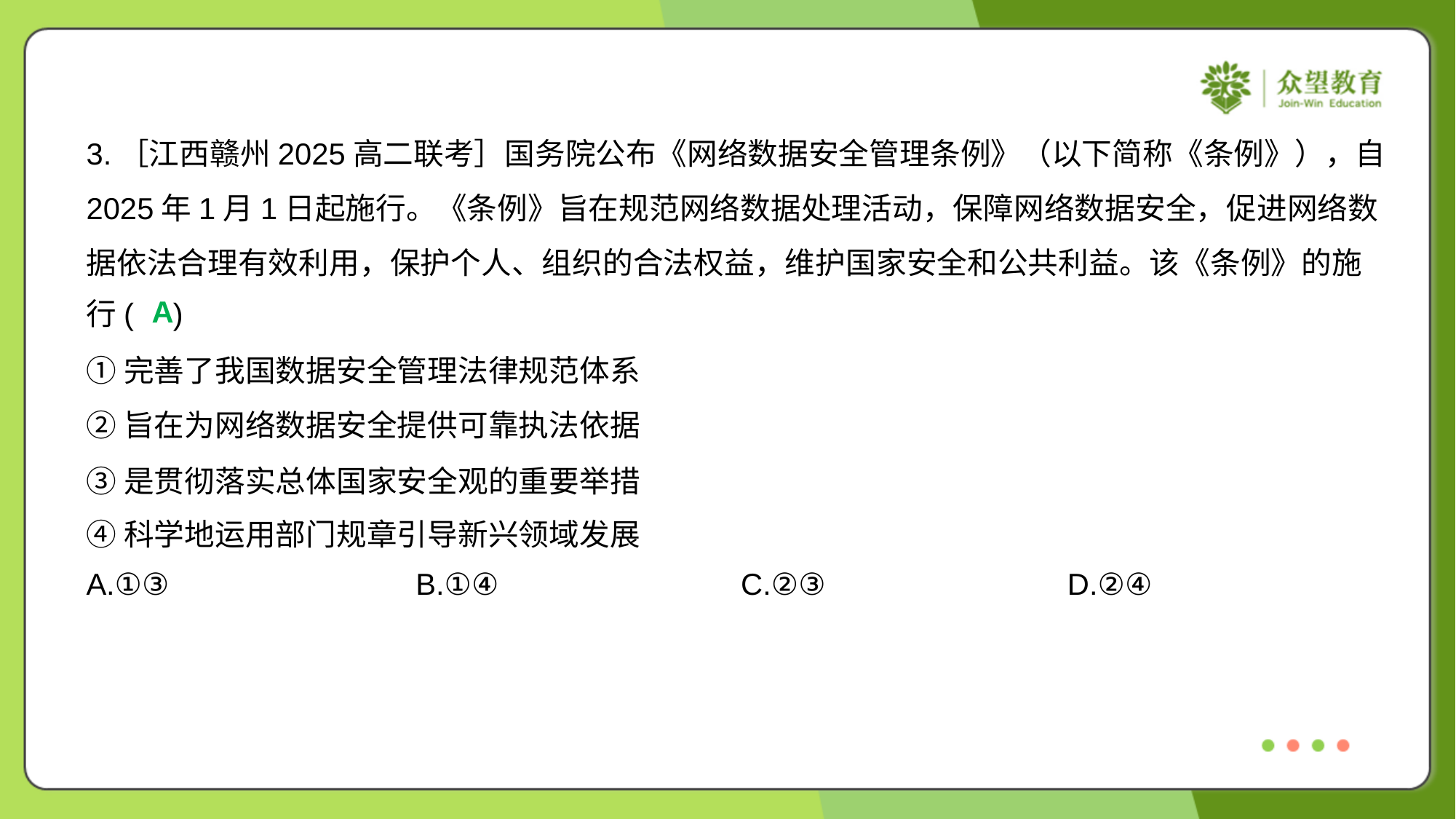

3.［江西赣州2025高二联考］国务院公布《网络数据安全管理条例》（以下简称《条例》），自
2025年1月1日起施行。《条例》旨在规范网络数据处理活动，保障网络数据安全，促进网络数
据依法合理有效利用，保护个人、组织的合法权益，维护国家安全和公共利益。该《条例》的施
行(     )
A
①完善了我国数据安全管理法律规范体系
②旨在为网络数据安全提供可靠执法依据
③是贯彻落实总体国家安全观的重要举措
④科学地运用部门规章引导新兴领域发展
A.①③	B.①④	C.②③	D.②④